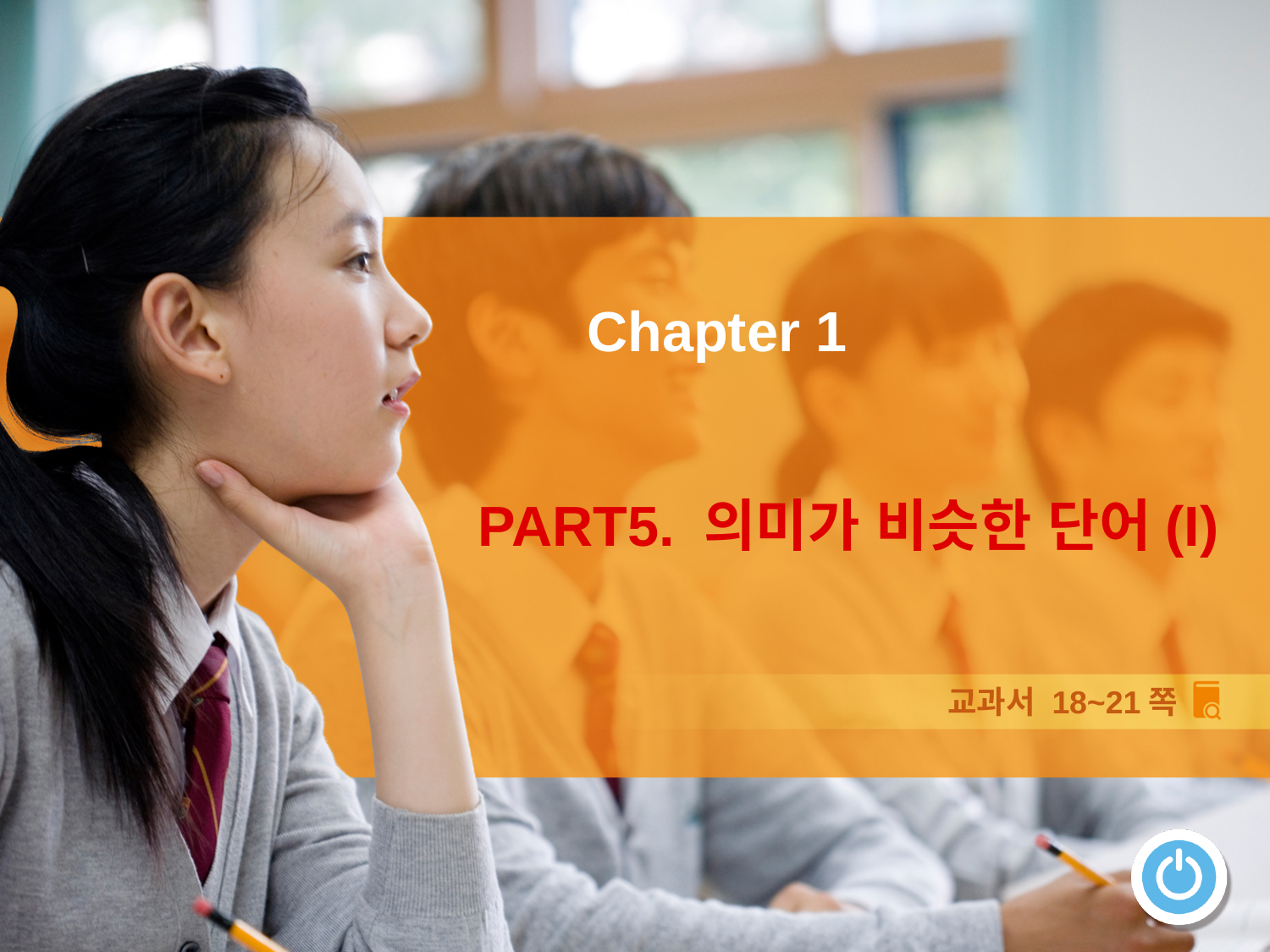

Chapter 1
PART5. 의미가 비슷한 단어(I)
교과서 18~21쪽